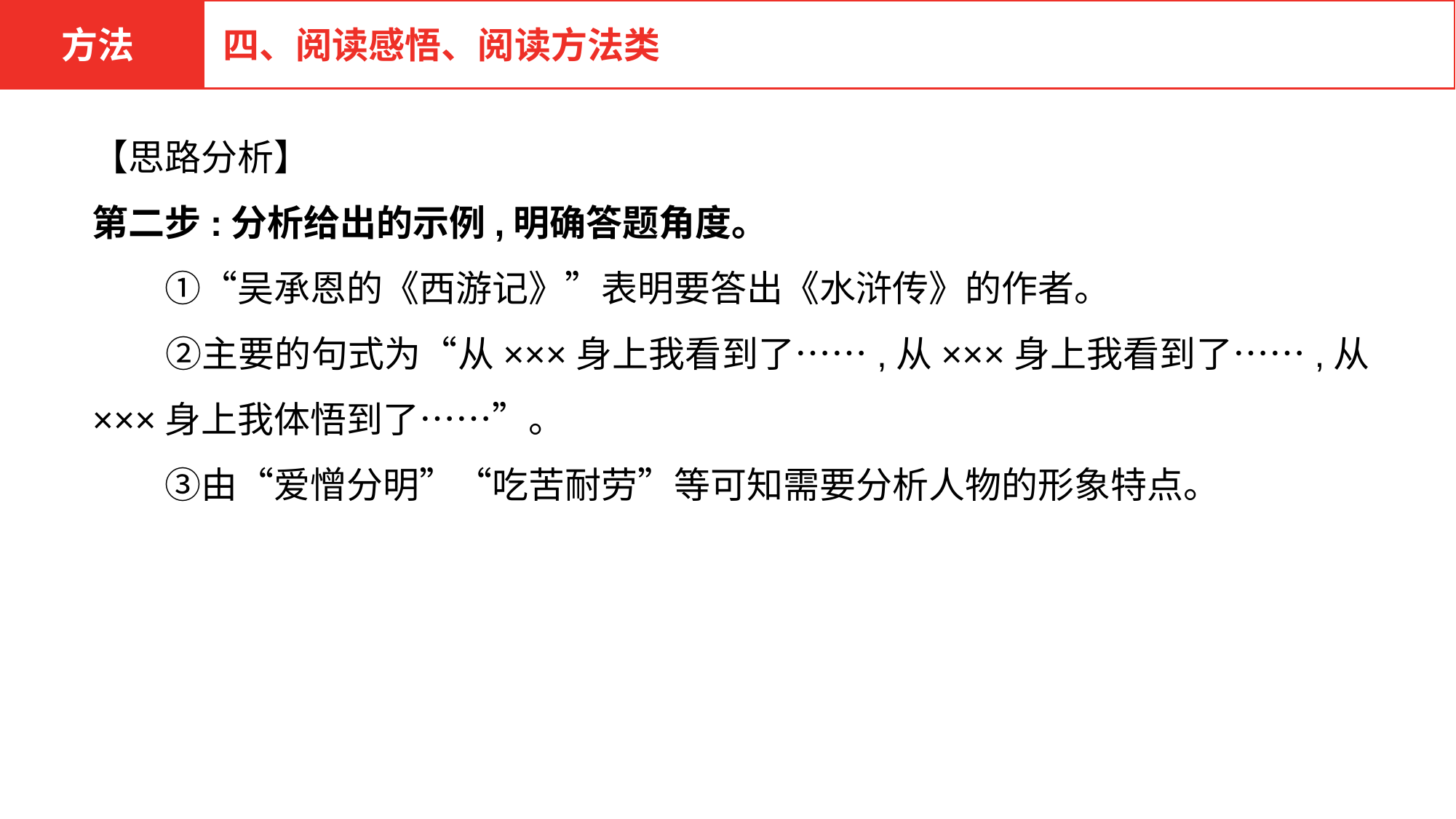

方法
四、阅读感悟、阅读方法类
【思路分析】
第二步:分析给出的示例,明确答题角度。
　　①“吴承恩的《西游记》”表明要答出《水浒传》的作者。
　　②主要的句式为“从×××身上我看到了……,从×××身上我看到了……,从×××身上我体悟到了……”。
　　③由“爱憎分明”“吃苦耐劳”等可知需要分析人物的形象特点。